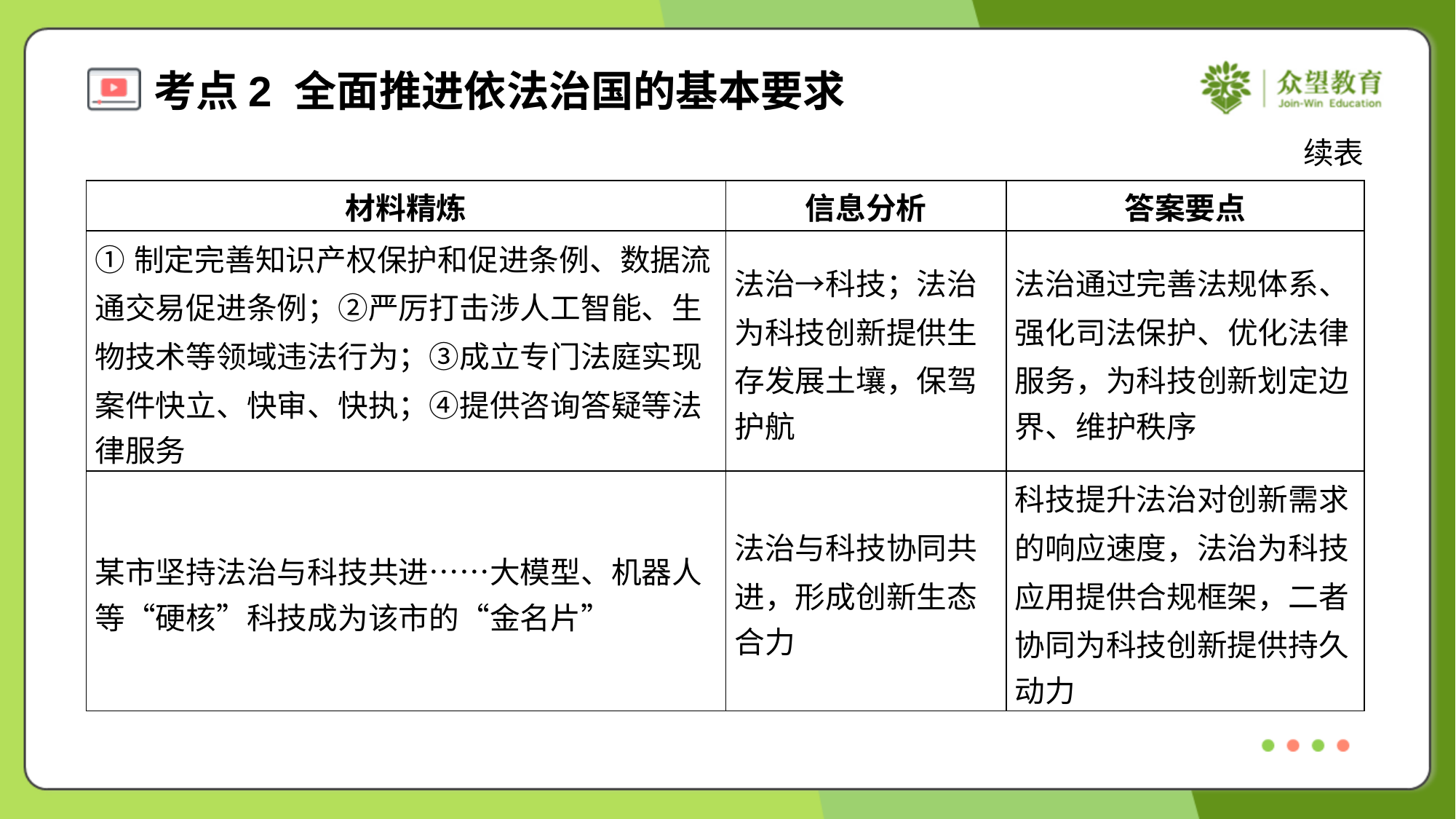

续表
| 材料精炼 | 信息分析 | 答案要点 |
| --- | --- | --- |
| ①制定完善知识产权保护和促进条例、数据流 通交易促进条例；②严厉打击涉人工智能、生 物技术等领域违法行为；③成立专门法庭实现 案件快立、快审、快执；④提供咨询答疑等法 律服务 | 法治→科技；法治 为科技创新提供生 存发展土壤，保驾 护航 | 法治通过完善法规体系、 强化司法保护、优化法律 服务，为科技创新划定边 界、维护秩序 |
| 某市坚持法治与科技共进……大模型、机器人 等“硬核”科技成为该市的“金名片” | 法治与科技协同共 进，形成创新生态 合力 | 科技提升法治对创新需求 的响应速度，法治为科技 应用提供合规框架，二者 协同为科技创新提供持久 动力 |